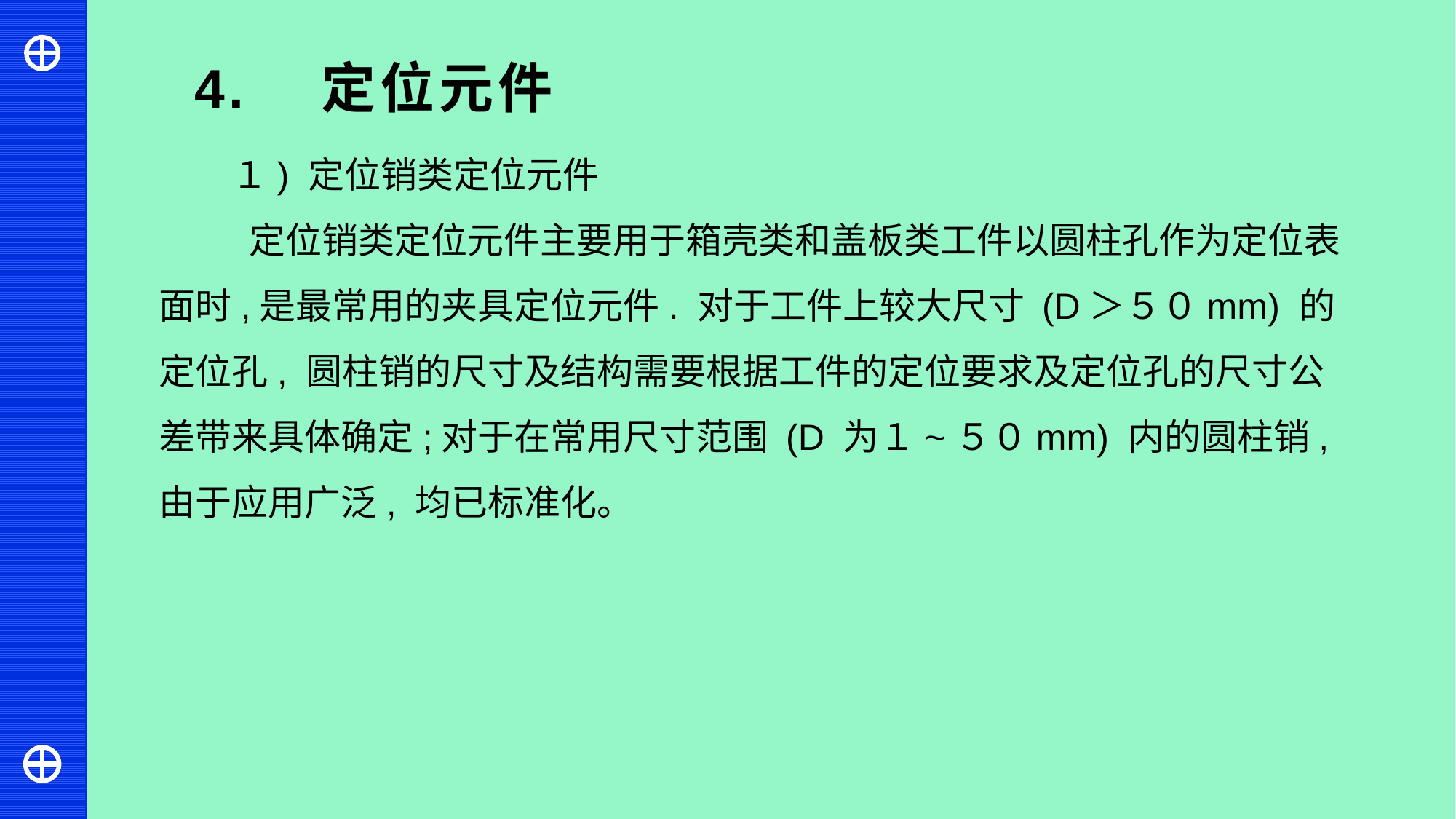

4.   定位元件
１) 定位销类定位元件
 定位销类定位元件主要用于箱壳类和盖板类工件以圆柱孔作为定位表面时,是最常用的夹具定位元件. 对于工件上较大尺寸 (D＞５０mm) 的定位孔, 圆柱销的尺寸及结构需要根据工件的定位要求及定位孔的尺寸公差带来具体确定;对于在常用尺寸范围 (D 为１~５０mm) 内的圆柱销,由于应用广泛, 均已标准化。